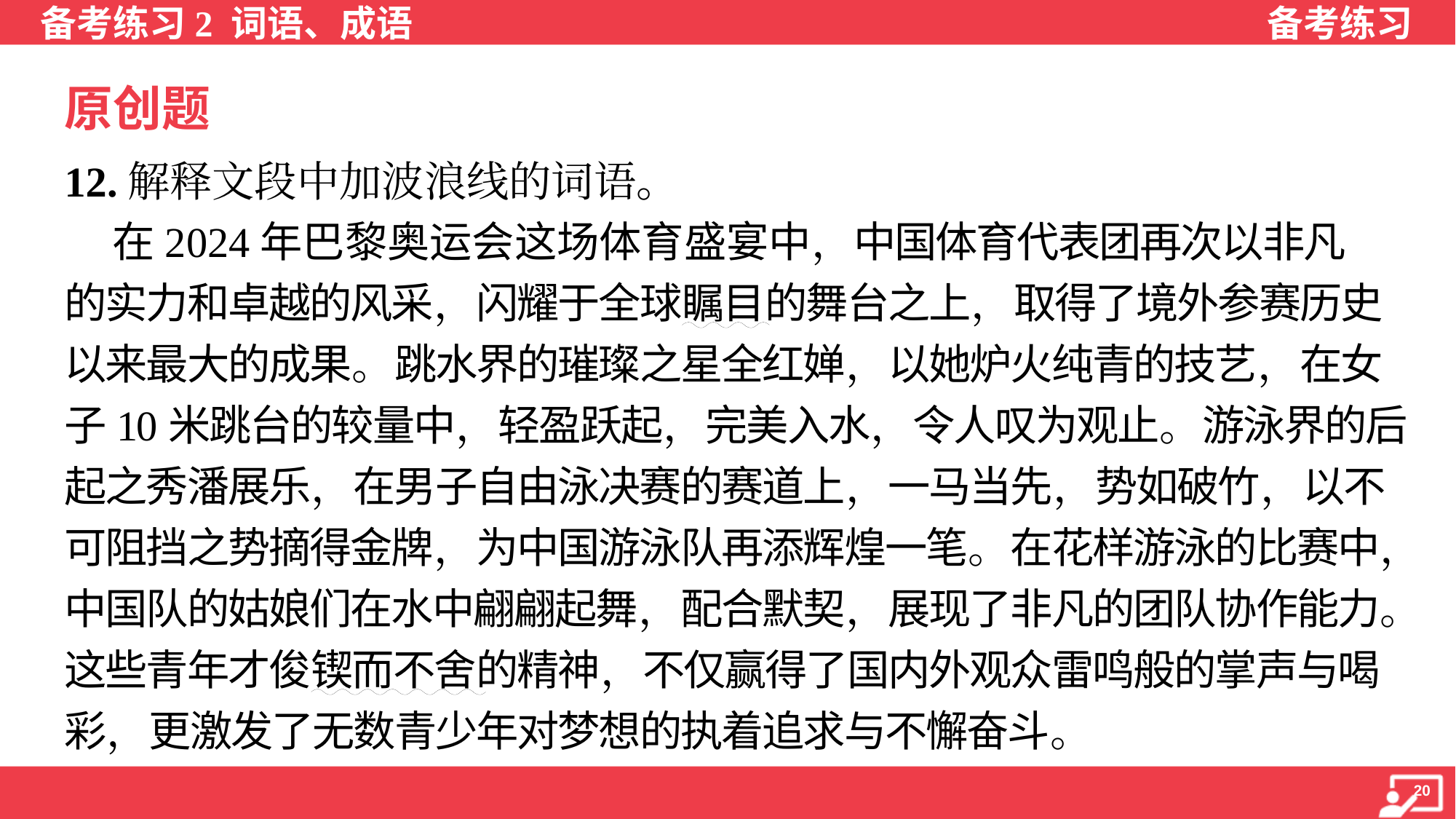

原创题
12.解释文段中加波浪线的词语。
    在2024年巴黎奥运会这场体育盛宴中，中国体育代表团再次以非凡
的实力和卓越的风采，闪耀于全球瞩目的舞台之上，取得了境外参赛历史
以来最大的成果。跳水界的璀璨之星全红婵，以她炉火纯青的技艺，在女
子10米跳台的较量中，轻盈跃起，完美入水，令人叹为观止。游泳界的后
起之秀潘展乐，在男子自由泳决赛的赛道上，一马当先，势如破竹，以不
可阻挡之势摘得金牌，为中国游泳队再添辉煌一笔。在花样游泳的比赛中，
中国队的姑娘们在水中翩翩起舞，配合默契，展现了非凡的团队协作能力。
这些青年才俊锲而不舍的精神，不仅赢得了国内外观众雷鸣般的掌声与喝
彩，更激发了无数青少年对梦想的执着追求与不懈奋斗。